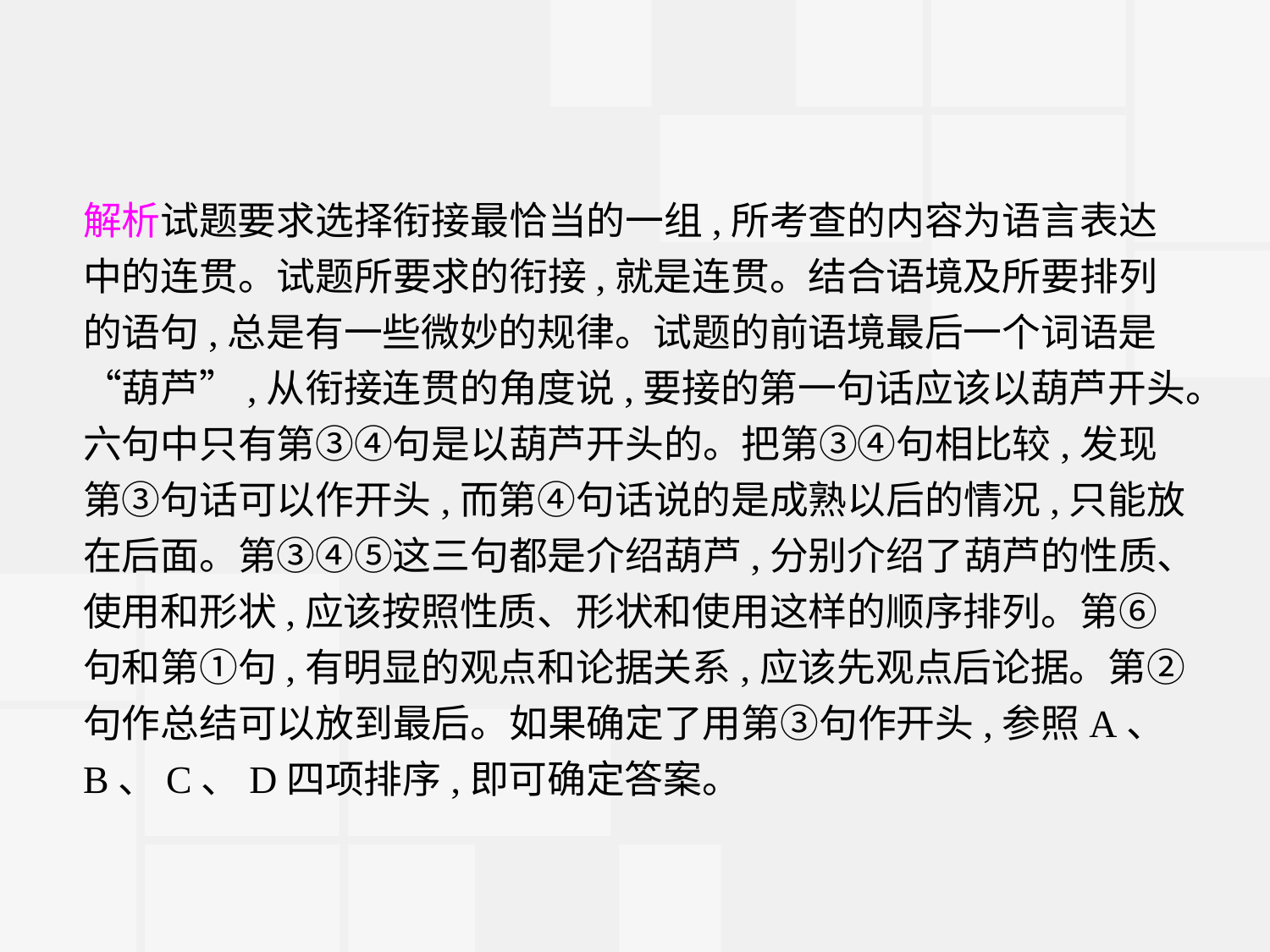

解析试题要求选择衔接最恰当的一组,所考查的内容为语言表达中的连贯。试题所要求的衔接,就是连贯。结合语境及所要排列的语句,总是有一些微妙的规律。试题的前语境最后一个词语是“葫芦”,从衔接连贯的角度说,要接的第一句话应该以葫芦开头。六句中只有第③④句是以葫芦开头的。把第③④句相比较,发现第③句话可以作开头,而第④句话说的是成熟以后的情况,只能放在后面。第③④⑤这三句都是介绍葫芦,分别介绍了葫芦的性质、使用和形状,应该按照性质、形状和使用这样的顺序排列。第⑥句和第①句,有明显的观点和论据关系,应该先观点后论据。第②句作总结可以放到最后。如果确定了用第③句作开头,参照A、B、C、D四项排序,即可确定答案。